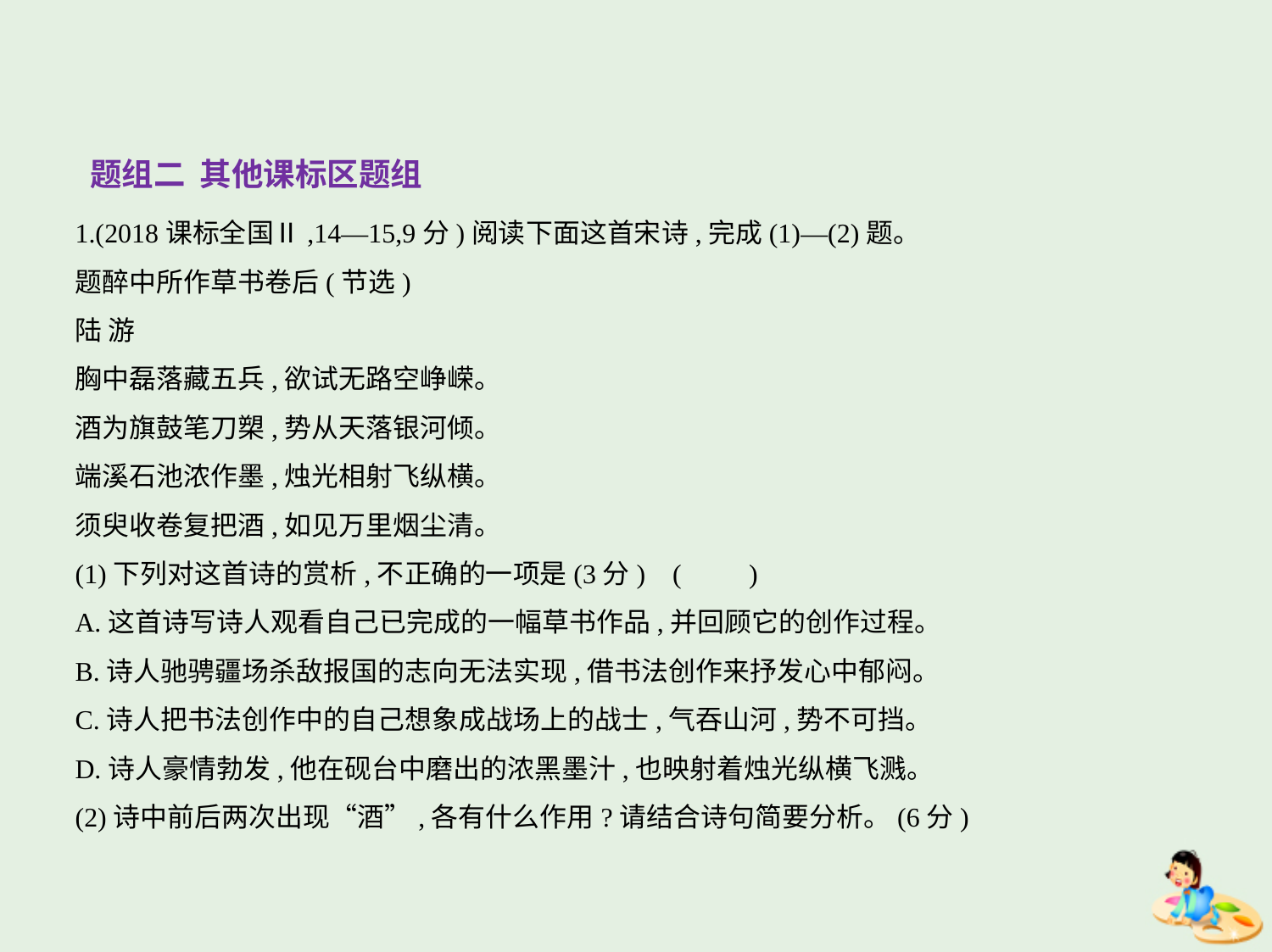

题组二  其他课标区题组
1.(2018课标全国Ⅱ,14—15,9分)阅读下面这首宋诗,完成(1)—(2)题。
题醉中所作草书卷后(节选)
陆 游
胸中磊落藏五兵,欲试无路空峥嵘。
酒为旗鼓笔刀槊,势从天落银河倾。
端溪石池浓作墨,烛光相射飞纵横。
须臾收卷复把酒,如见万里烟尘清。
(1)下列对这首诗的赏析,不正确的一项是(3分) (　　)
A.这首诗写诗人观看自己已完成的一幅草书作品,并回顾它的创作过程。
B.诗人驰骋疆场杀敌报国的志向无法实现,借书法创作来抒发心中郁闷。
C.诗人把书法创作中的自己想象成战场上的战士,气吞山河,势不可挡。
D.诗人豪情勃发,他在砚台中磨出的浓黑墨汁,也映射着烛光纵横飞溅。
(2)诗中前后两次出现“酒”,各有什么作用?请结合诗句简要分析。(6分)